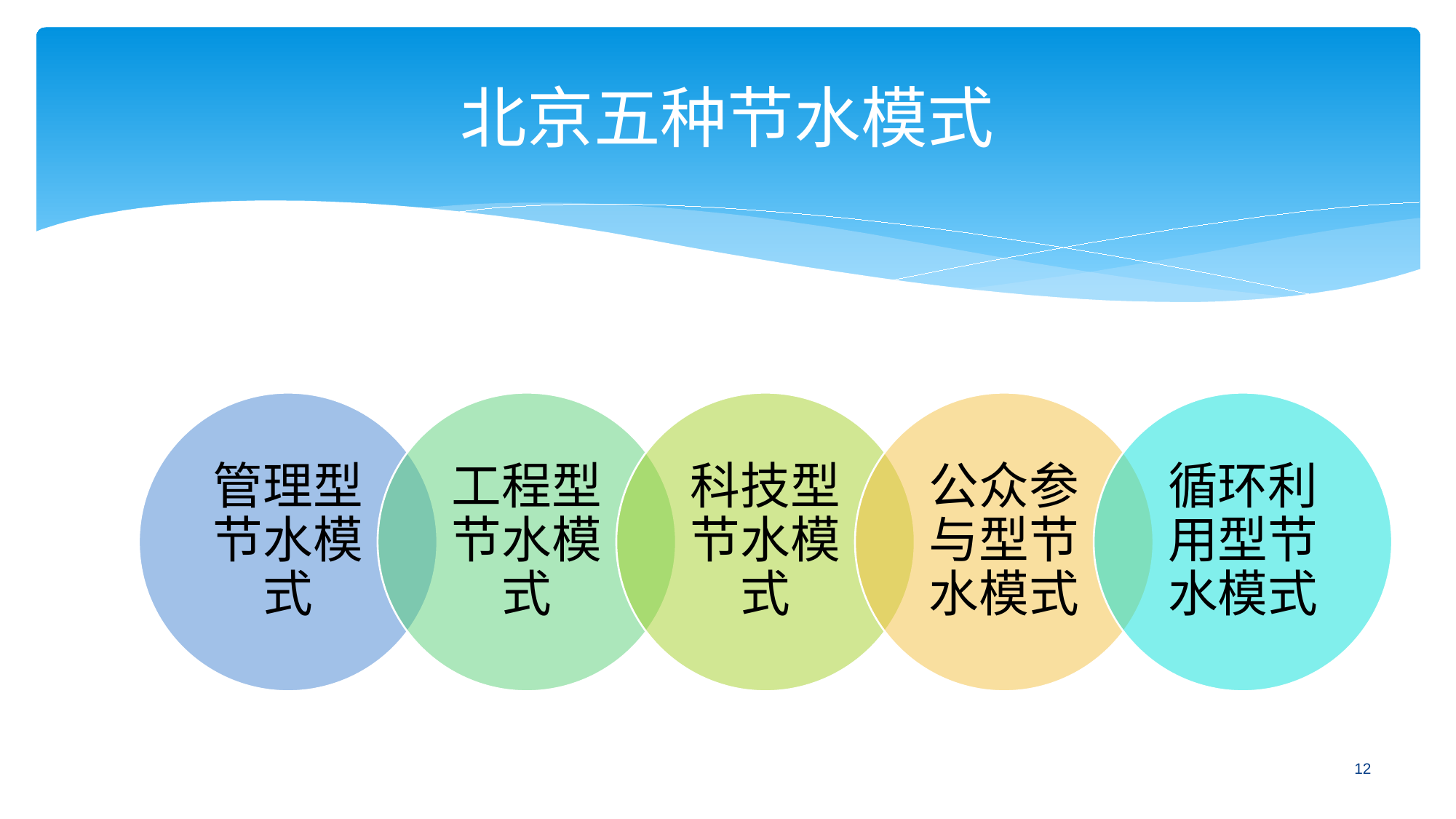

# 北京五种节水模式
管理型节水模式
工程型节水模式
科技型节水模式
公众参与型节水模式
循环利用型节水模式
12